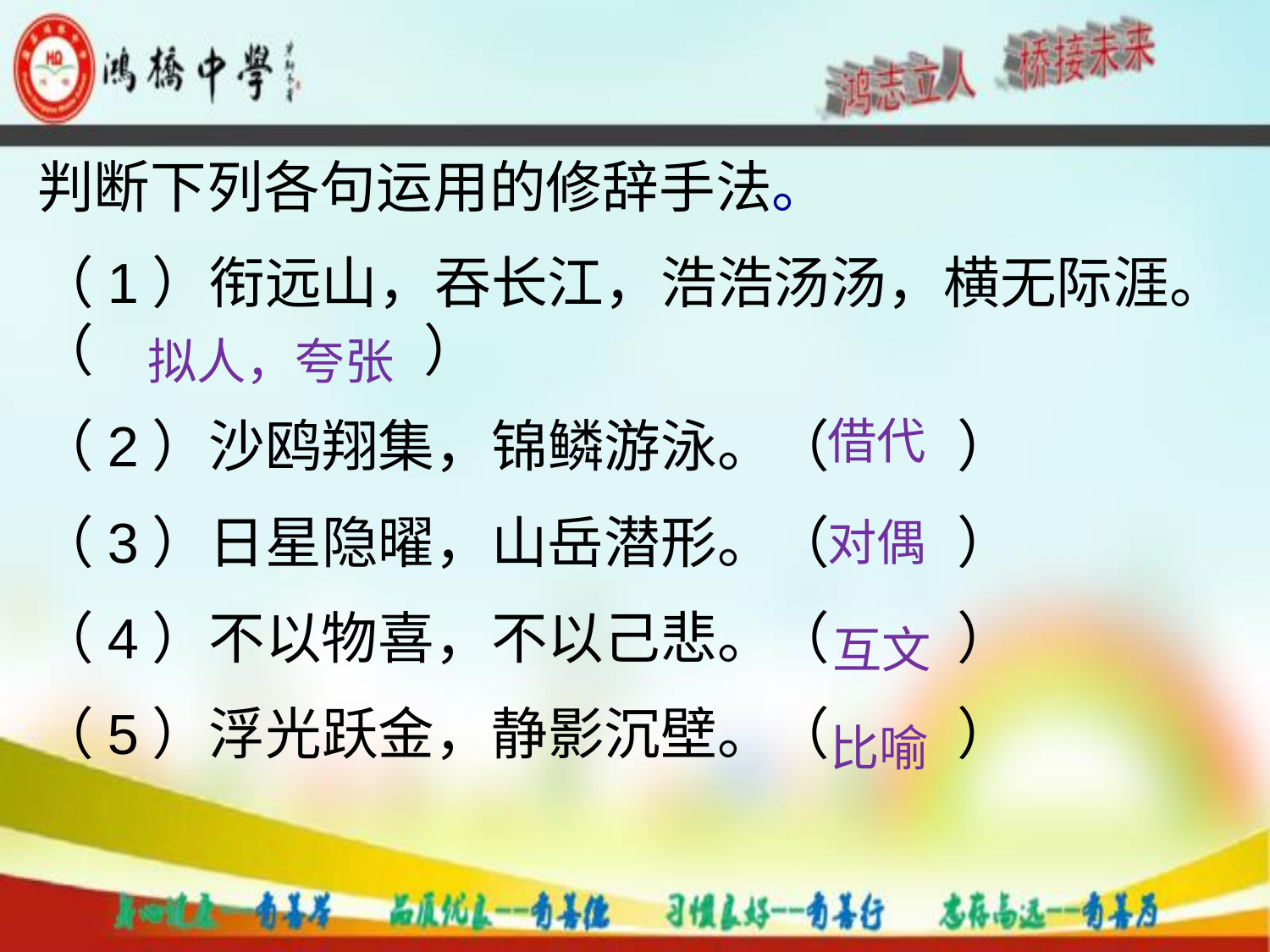

判断下列各句运用的修辞手法。
（1）衔远山，吞长江，浩浩汤汤，横无际涯。（                          ）
（2）沙鸥翔集，锦鳞游泳。（          ）
（3）日星隐曜，山岳潜形。（          ）
（4）不以物喜，不以己悲。（          ）
（5）浮光跃金，静影沉壁。（          ）
拟人，夸张
借代
对偶
互文
比喻